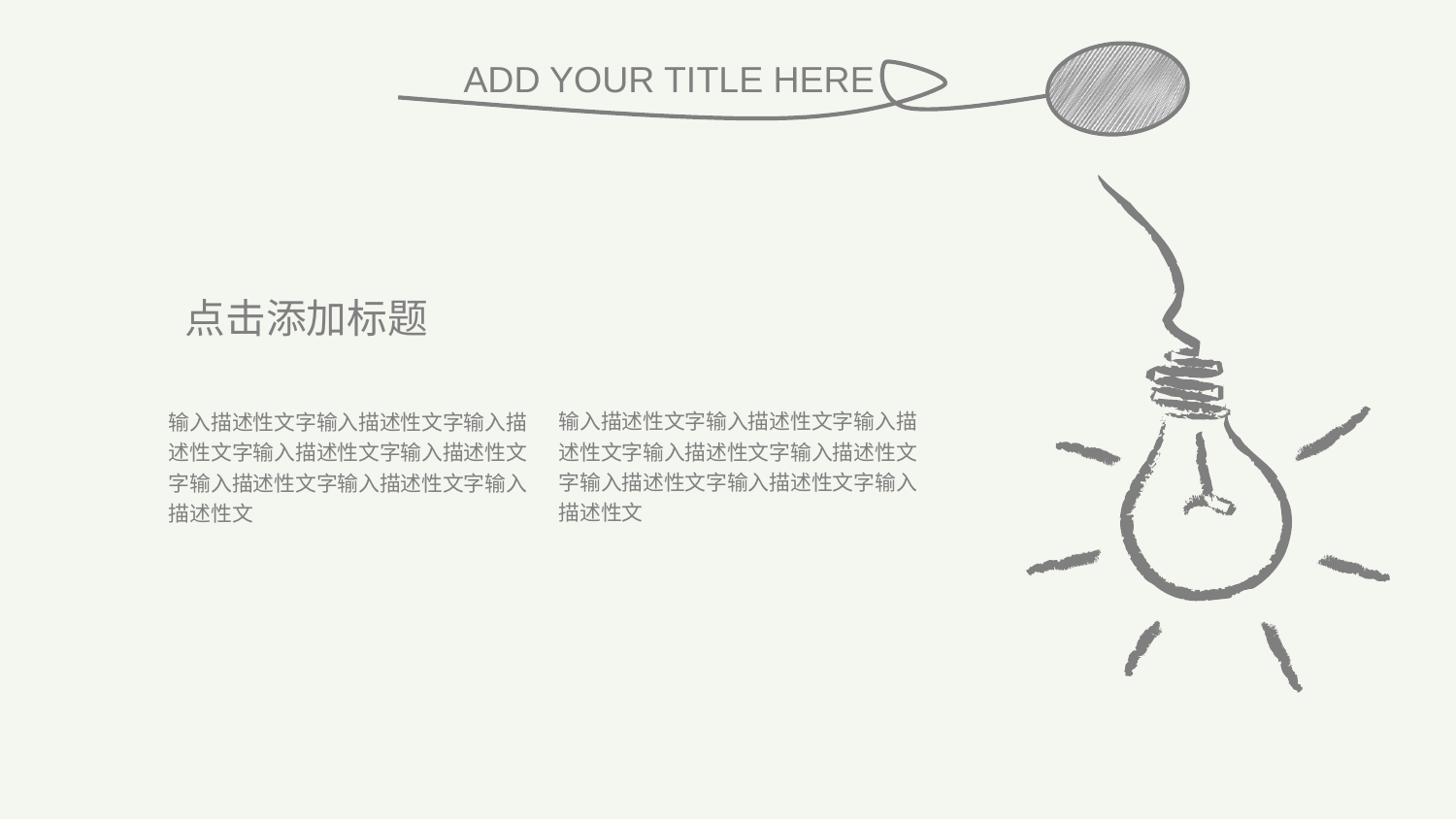

点击添加标题
输入描述性文字输入描述性文字输入描述性文字输入描述性文字输入描述性文字输入描述性文字输入描述性文字输入描述性文
输入描述性文字输入描述性文字输入描述性文字输入描述性文字输入描述性文字输入描述性文字输入描述性文字输入描述性文